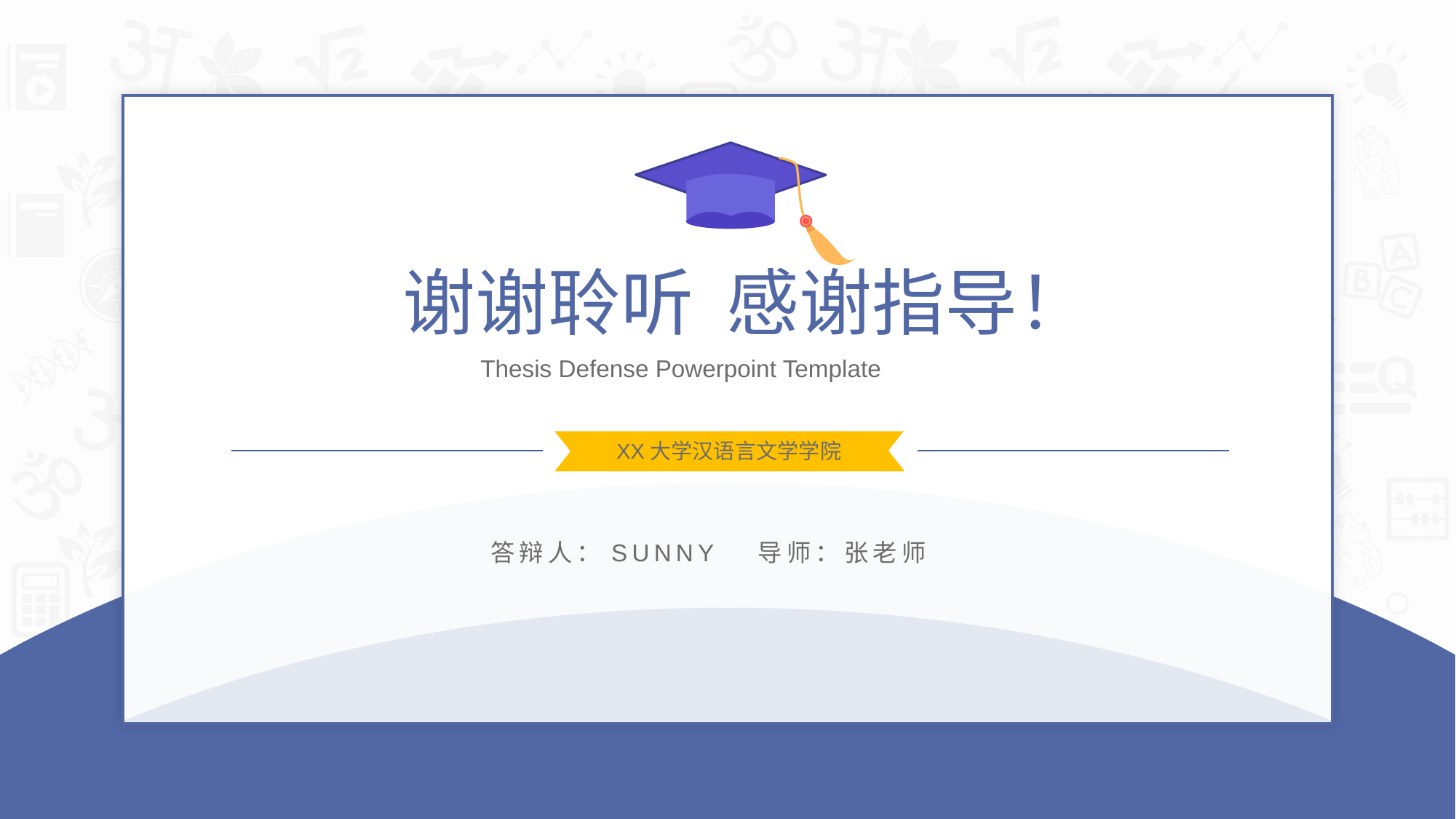

谢谢聆听  感谢指导！
Thesis Defense Powerpoint Template

XX大学汉语言文学学院

答辩人：SUNNY   导师：张老师